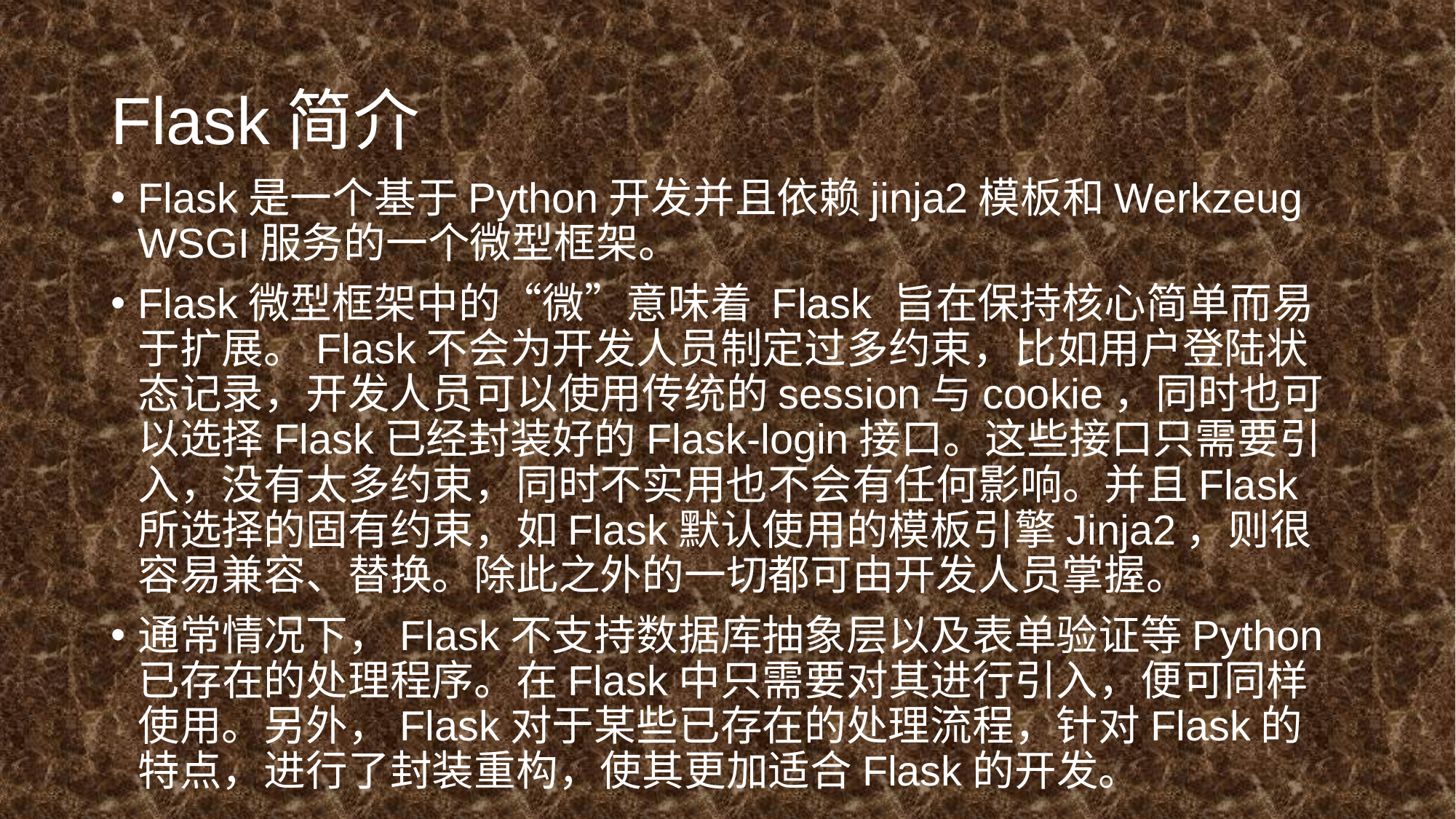

# Flask简介
Flask是一个基于Python开发并且依赖jinja2模板和Werkzeug WSGI服务的一个微型框架。
Flask微型框架中的“微”意味着 Flask 旨在保持核心简单而易于扩展。Flask不会为开发人员制定过多约束，比如用户登陆状态记录，开发人员可以使用传统的session与cookie，同时也可以选择Flask已经封装好的Flask-login接口。这些接口只需要引入，没有太多约束，同时不实用也不会有任何影响。并且Flask 所选择的固有约束，如Flask默认使用的模板引擎Jinja2，则很容易兼容、替换。除此之外的一切都可由开发人员掌握。
通常情况下，Flask不支持数据库抽象层以及表单验证等Python已存在的处理程序。在Flask中只需要对其进行引入，便可同样使用。另外，Flask对于某些已存在的处理流程，针对Flask的特点，进行了封装重构，使其更加适合Flask的开发。